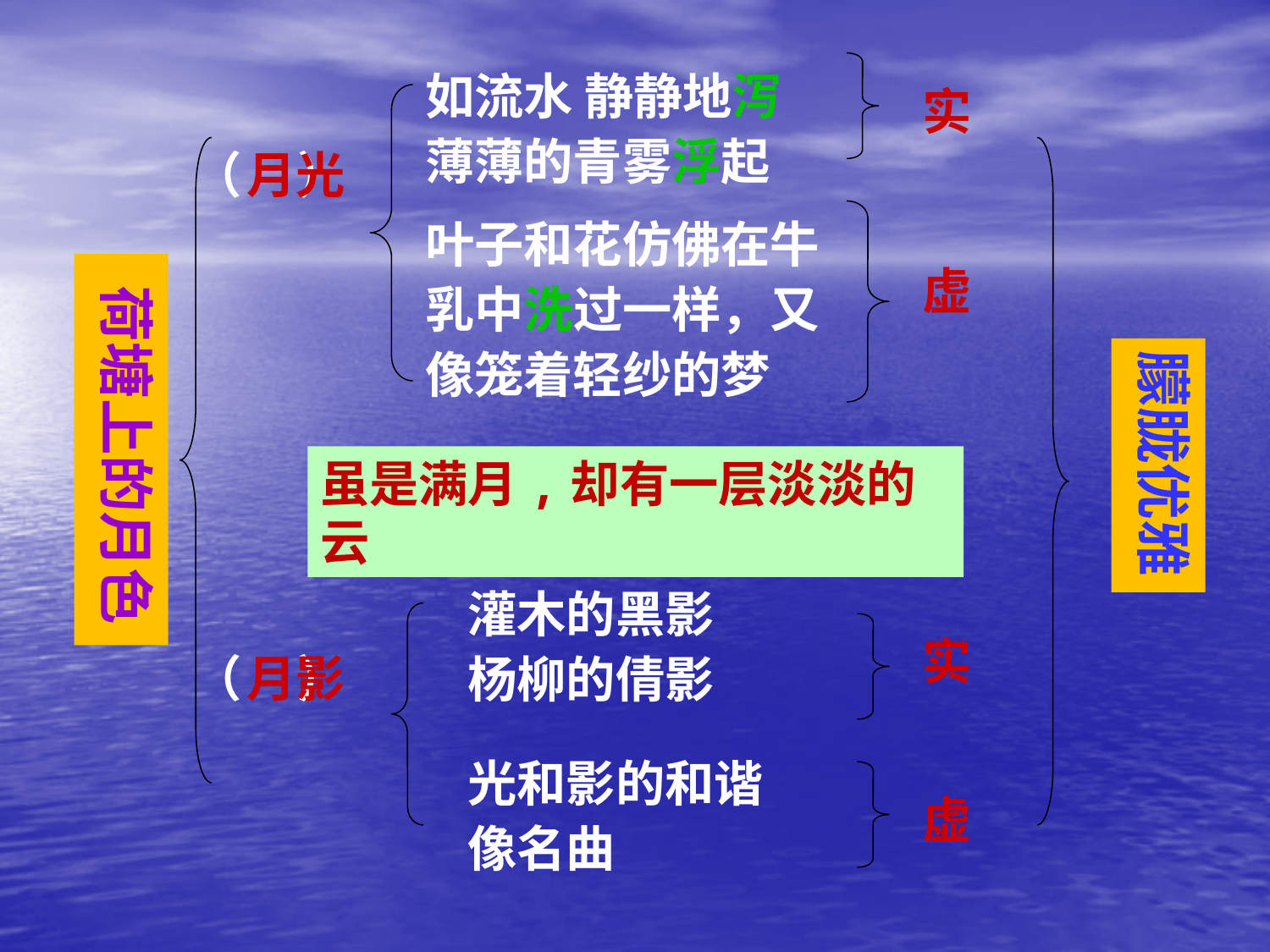

如流水 静静地泻薄薄的青雾浮起

实

（     ）

（     ）
 月光

 月影

叶子和花仿佛在牛乳中洗过一样，又像笼着轻纱的梦

 荷塘上的月色
虚
朦胧优雅
虽是满月,却有一层淡淡的云
灌木的黑影  杨柳的倩影

实
光和影的和谐像名曲

虚